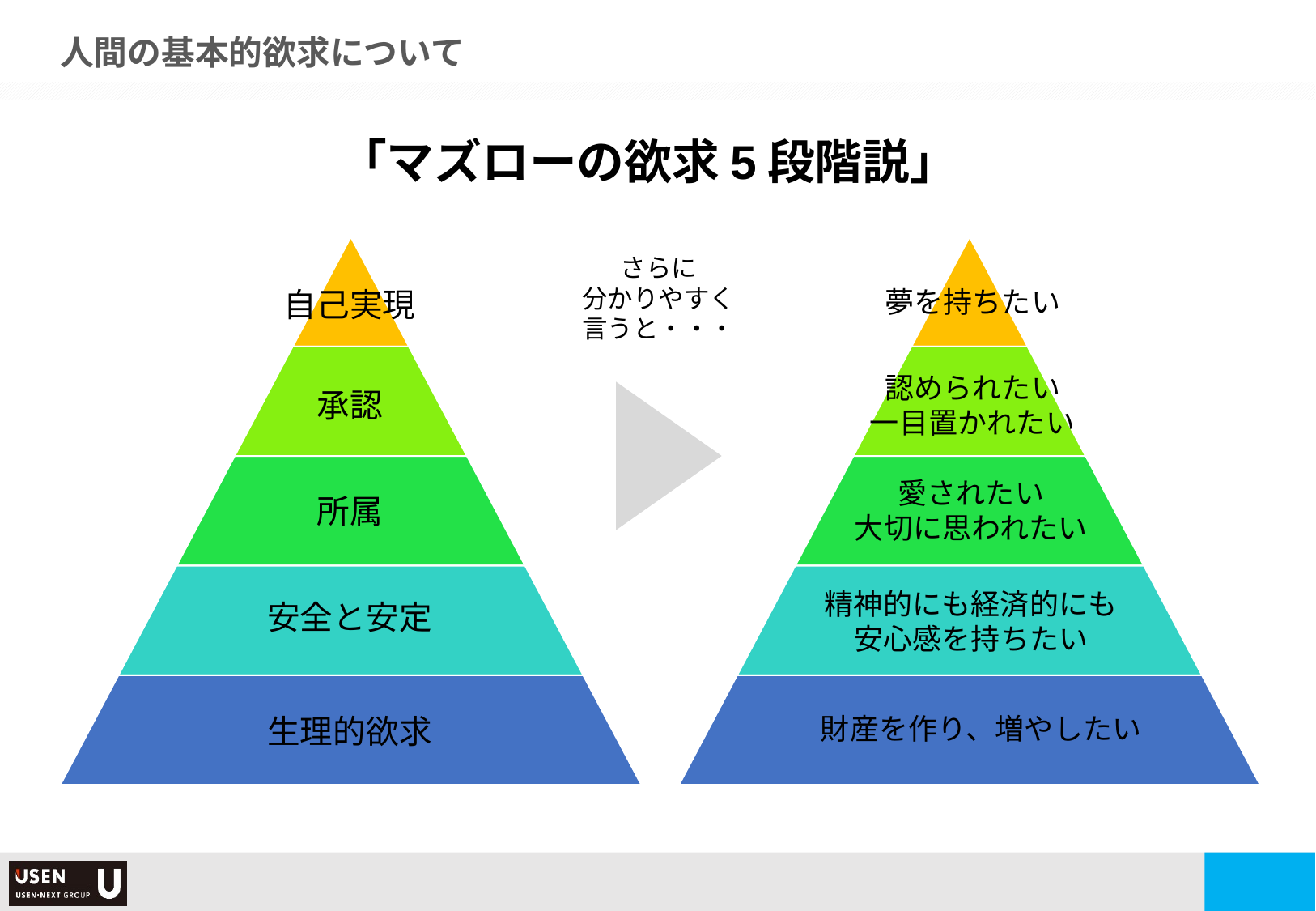

人間の基本的欲求について
「マズローの欲求5段階説」

さらに
分かりやすく
言うと・・・
自己実現
夢を持ちたい
認められたい
一目置かれたい
承認

愛されたい
大切に思われたい
所属
精神的にも経済的にも
安心感を持ちたい
安全と安定
生理的欲求
財産を作り、増やしたい
5